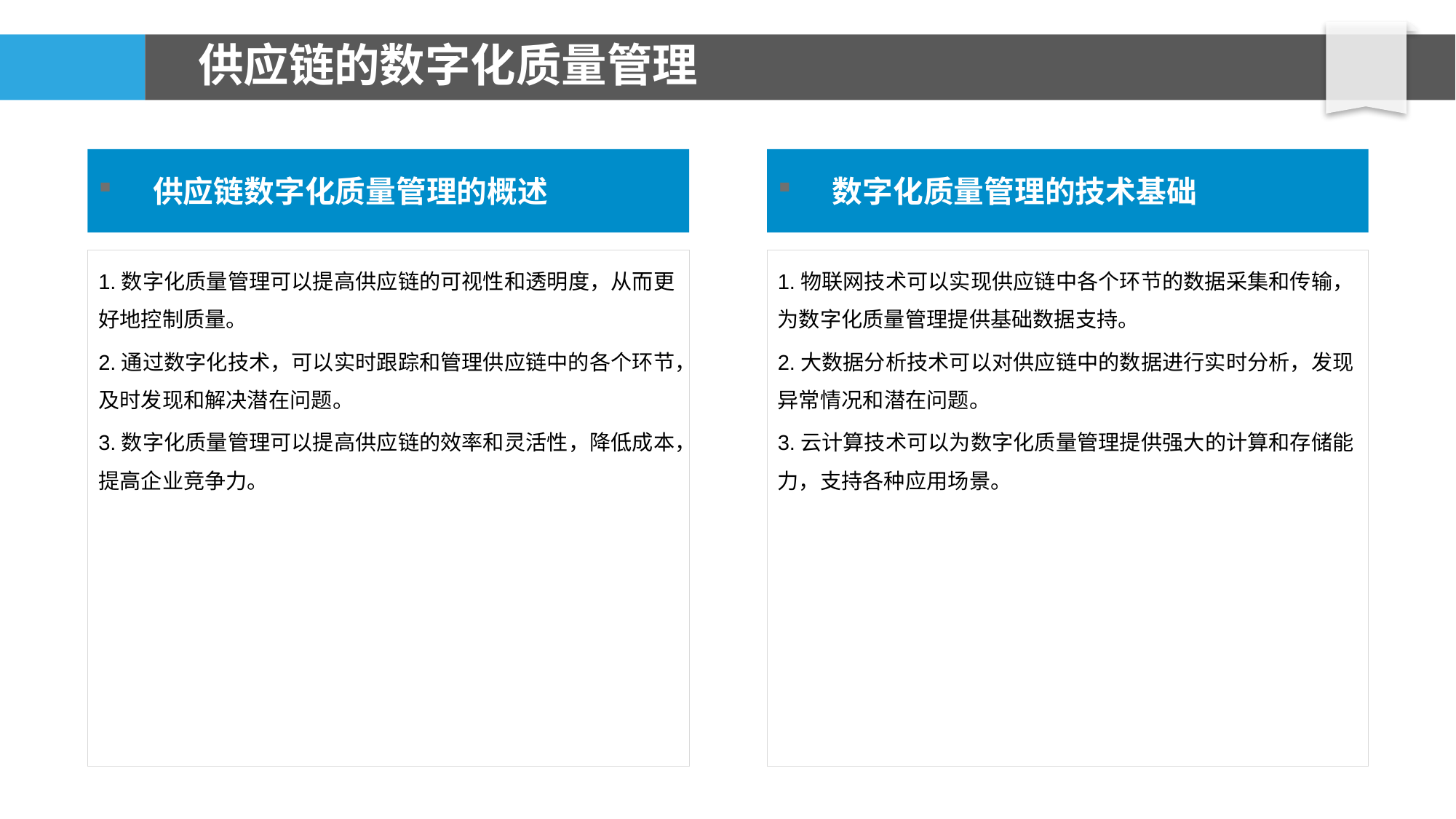

# 供应链的数字化质量管理
供应链数字化质量管理的概述
数字化质量管理的技术基础
1.数字化质量管理可以提高供应链的可视性和透明度，从而更好地控制质量。
2.通过数字化技术，可以实时跟踪和管理供应链中的各个环节，及时发现和解决潜在问题。
3.数字化质量管理可以提高供应链的效率和灵活性，降低成本，提高企业竞争力。

1.物联网技术可以实现供应链中各个环节的数据采集和传输，为数字化质量管理提供基础数据支持。
2.大数据分析技术可以对供应链中的数据进行实时分析，发现异常情况和潜在问题。
3.云计算技术可以为数字化质量管理提供强大的计算和存储能力，支持各种应用场景。